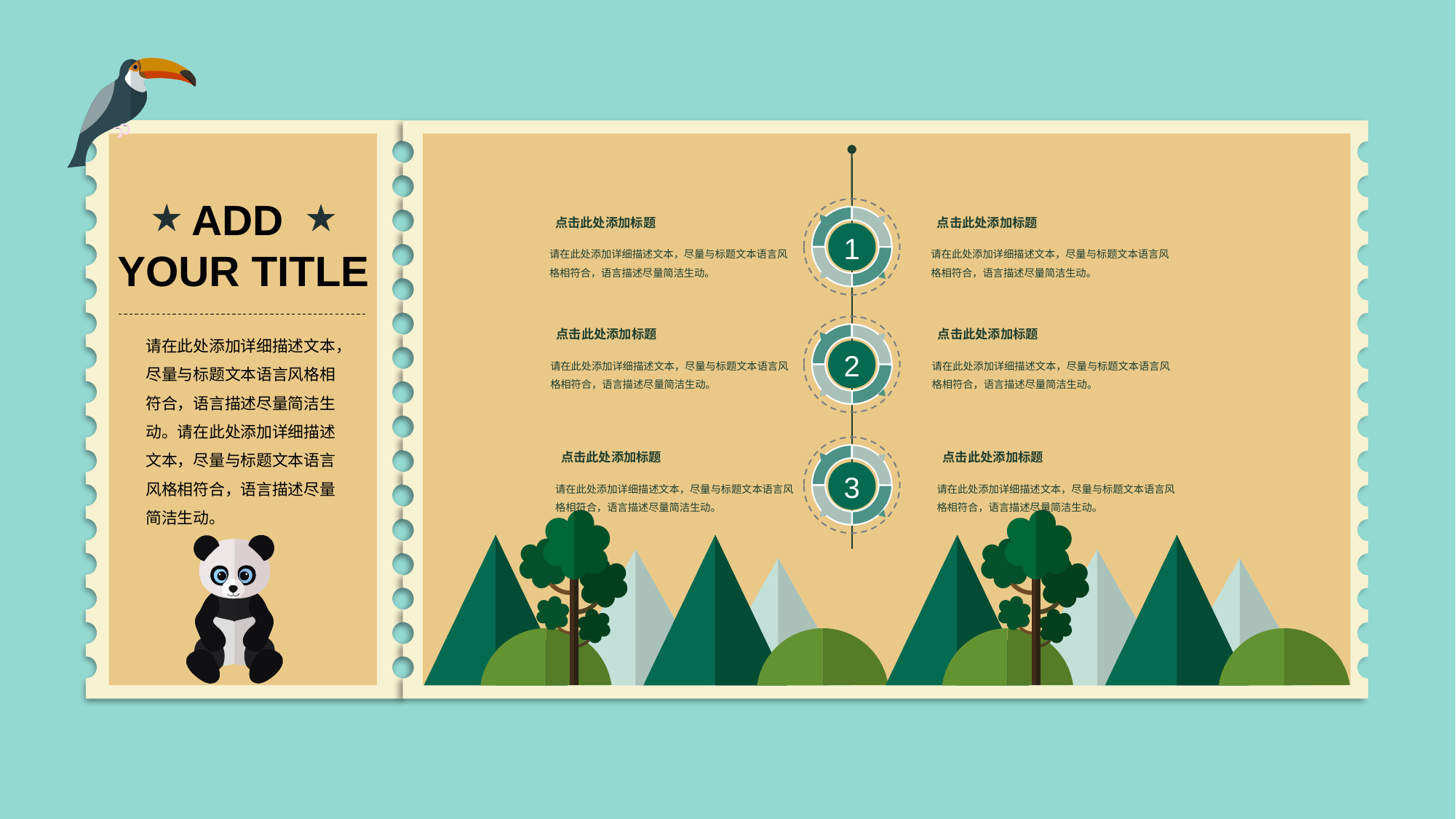

点击此处添加标题
点击此处添加标题

1
请在此处添加详细描述文本，尽量与标题文本语言风格相符合，语言描述尽量简洁生动。
请在此处添加详细描述文本，尽量与标题文本语言风格相符合，语言描述尽量简洁生动。
点击此处添加标题
点击此处添加标题

2
请在此处添加详细描述文本，尽量与标题文本语言风格相符合，语言描述尽量简洁生动。
请在此处添加详细描述文本，尽量与标题文本语言风格相符合，语言描述尽量简洁生动。

点击此处添加标题
点击此处添加标题

3
请在此处添加详细描述文本，尽量与标题文本语言风格相符合，语言描述尽量简洁生动。
请在此处添加详细描述文本，尽量与标题文本语言风格相符合，语言描述尽量简洁生动。